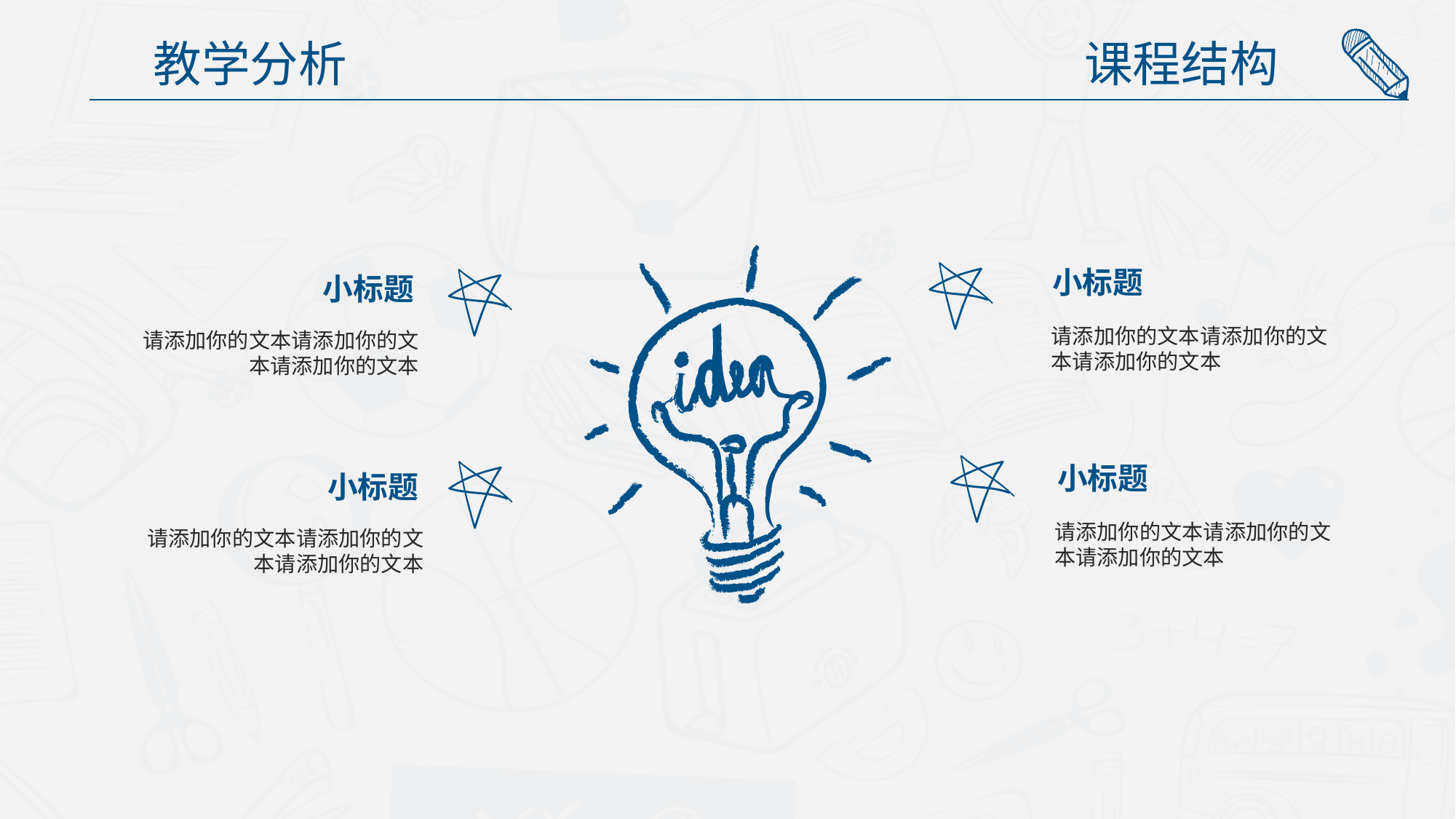

课程结构
教学分析

小标题
请添加你的文本请添加你的文本请添加你的文本

小标题
请添加你的文本请添加你的文本请添加你的文本

小标题
请添加你的文本请添加你的文本请添加你的文本

小标题
请添加你的文本请添加你的文本请添加你的文本